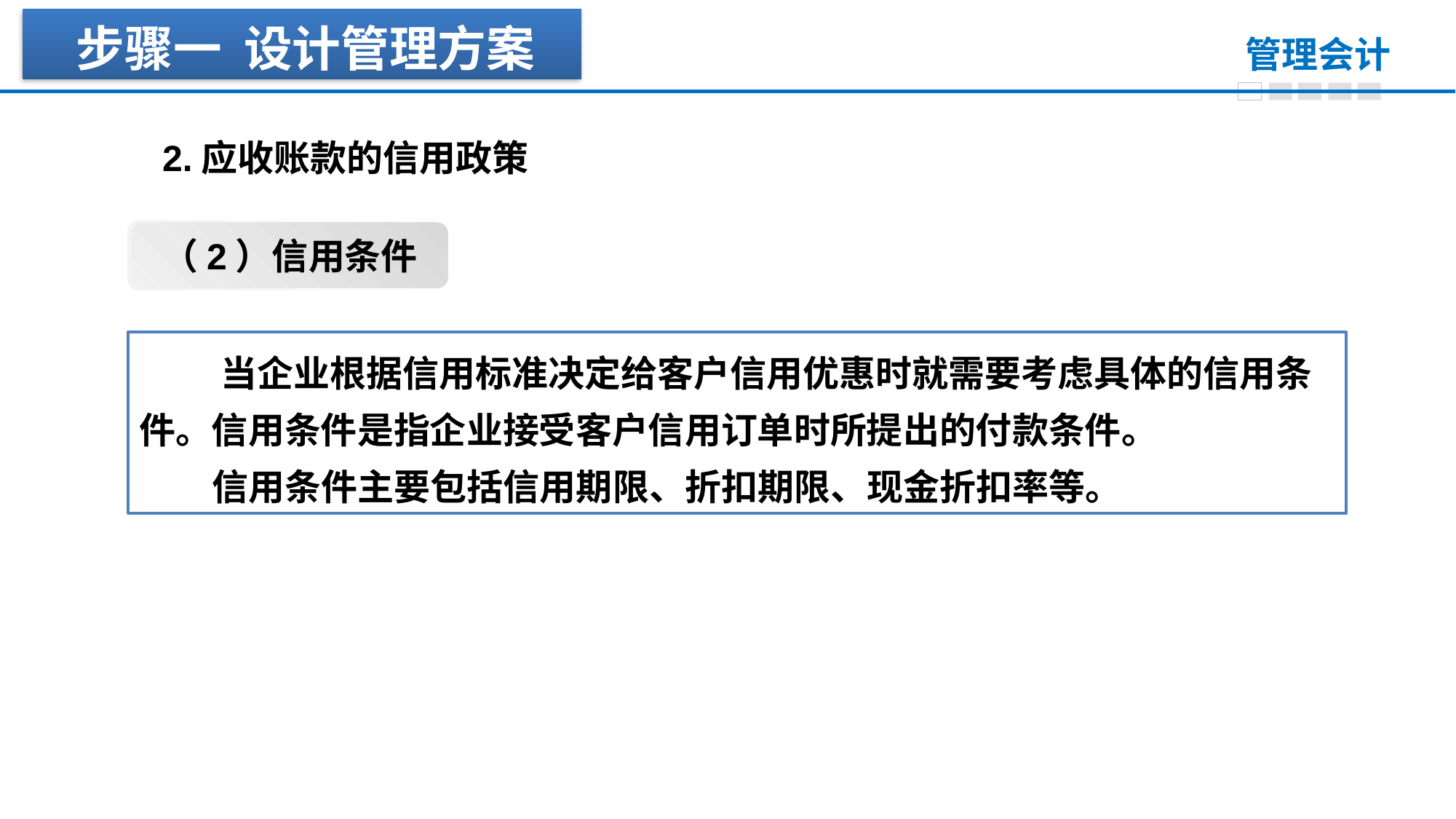

步骤一  设计管理方案
2.应收账款的信用政策

（2）信用条件
     当企业根据信用标准决定给客户信用优惠时就需要考虑具体的信用条件。信用条件是指企业接受客户信用订单时所提出的付款条件。
    信用条件主要包括信用期限、折扣期限、现金折扣率等。